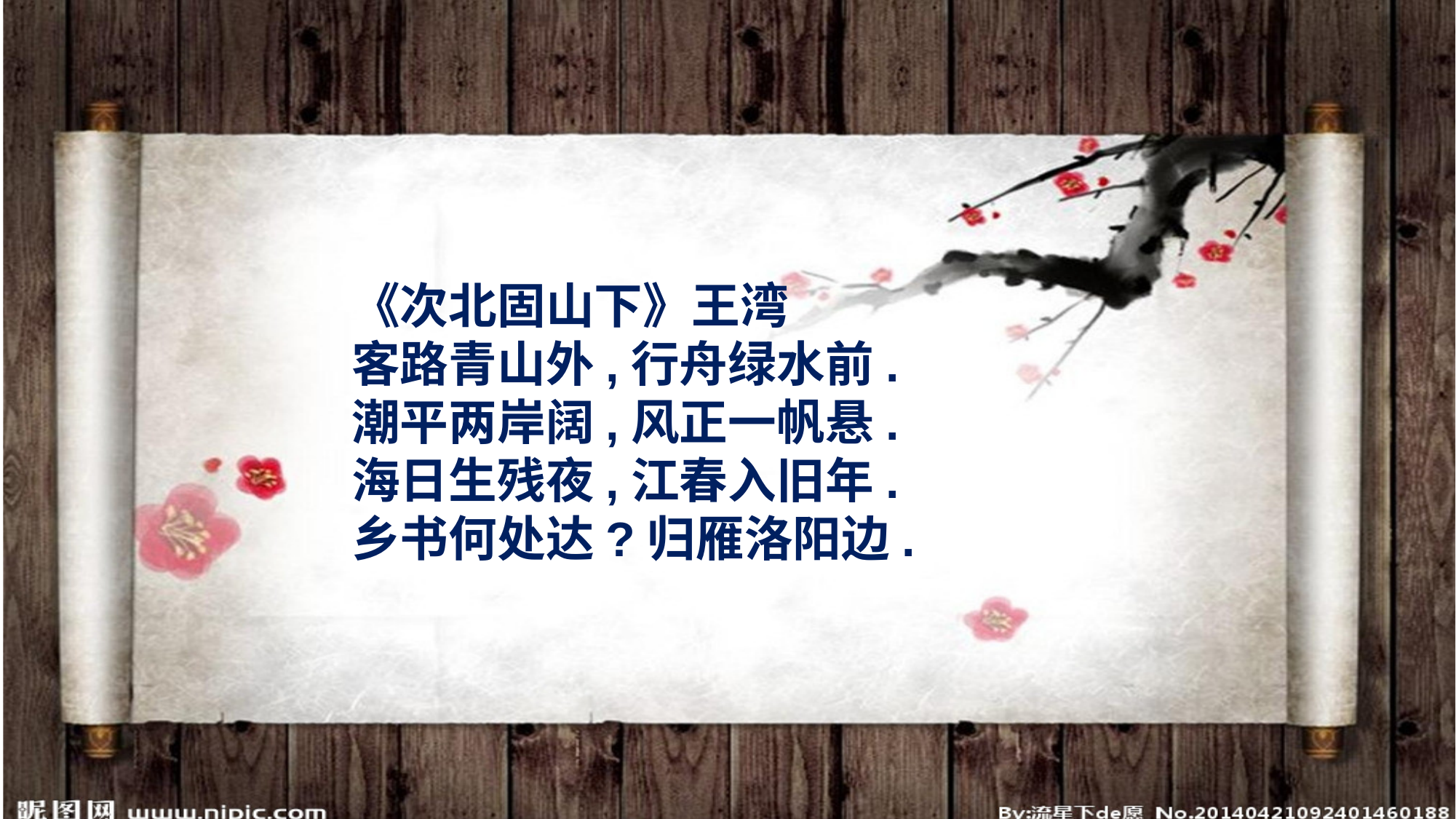

《次北固山下》王湾
　　客路青山外,行舟绿水前.
　　潮平两岸阔,风正一帆悬.
　　海日生残夜,江春入旧年.
　　乡书何处达?归雁洛阳边.